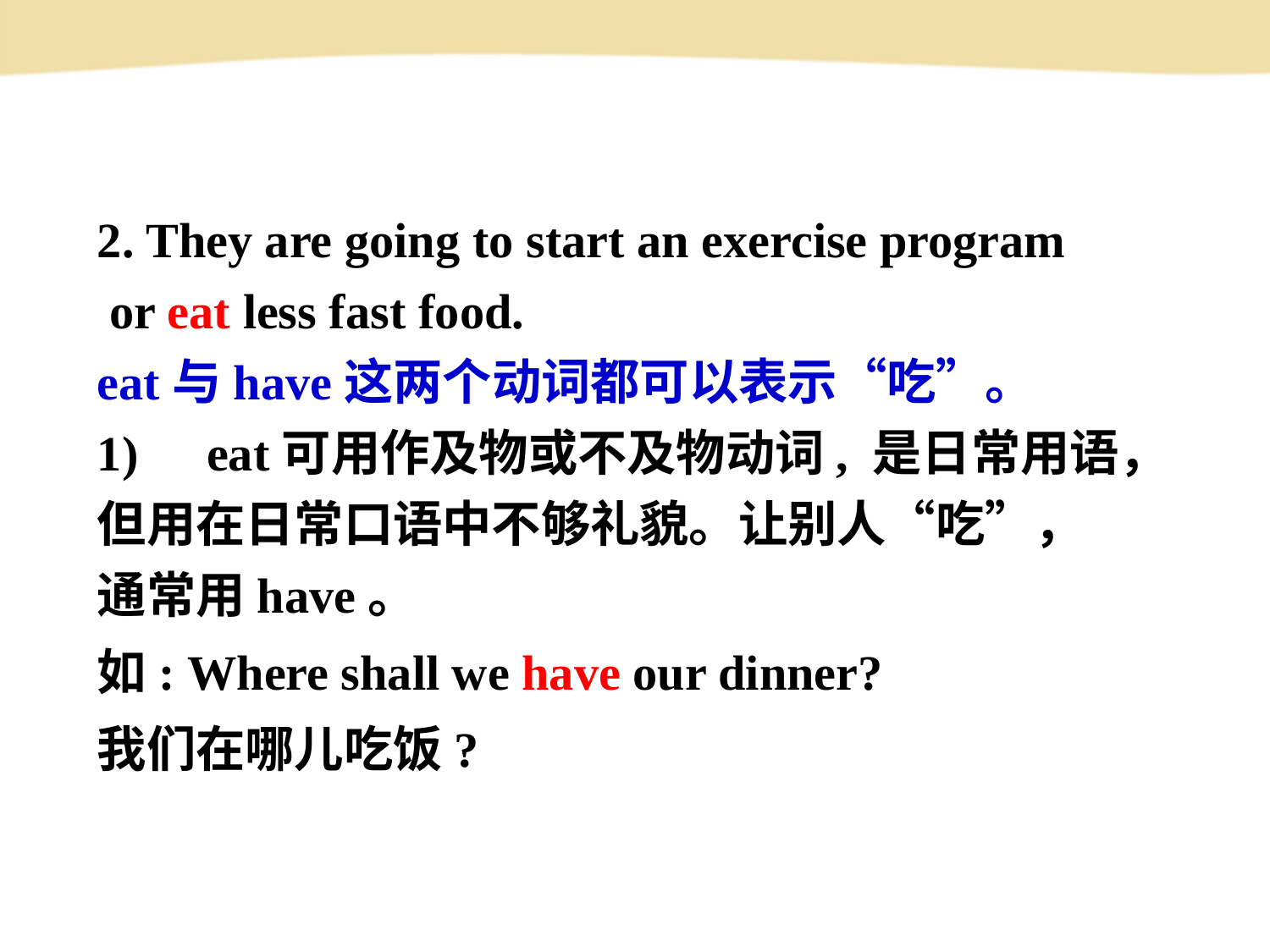

2. They are going to start an exercise program
 or eat less fast food.
eat与have这两个动词都可以表示“吃”。
eat可用作及物或不及物动词, 是日常用语，
但用在日常口语中不够礼貌。让别人“吃”，
通常用have。
如: Where shall we have our dinner?
我们在哪儿吃饭?